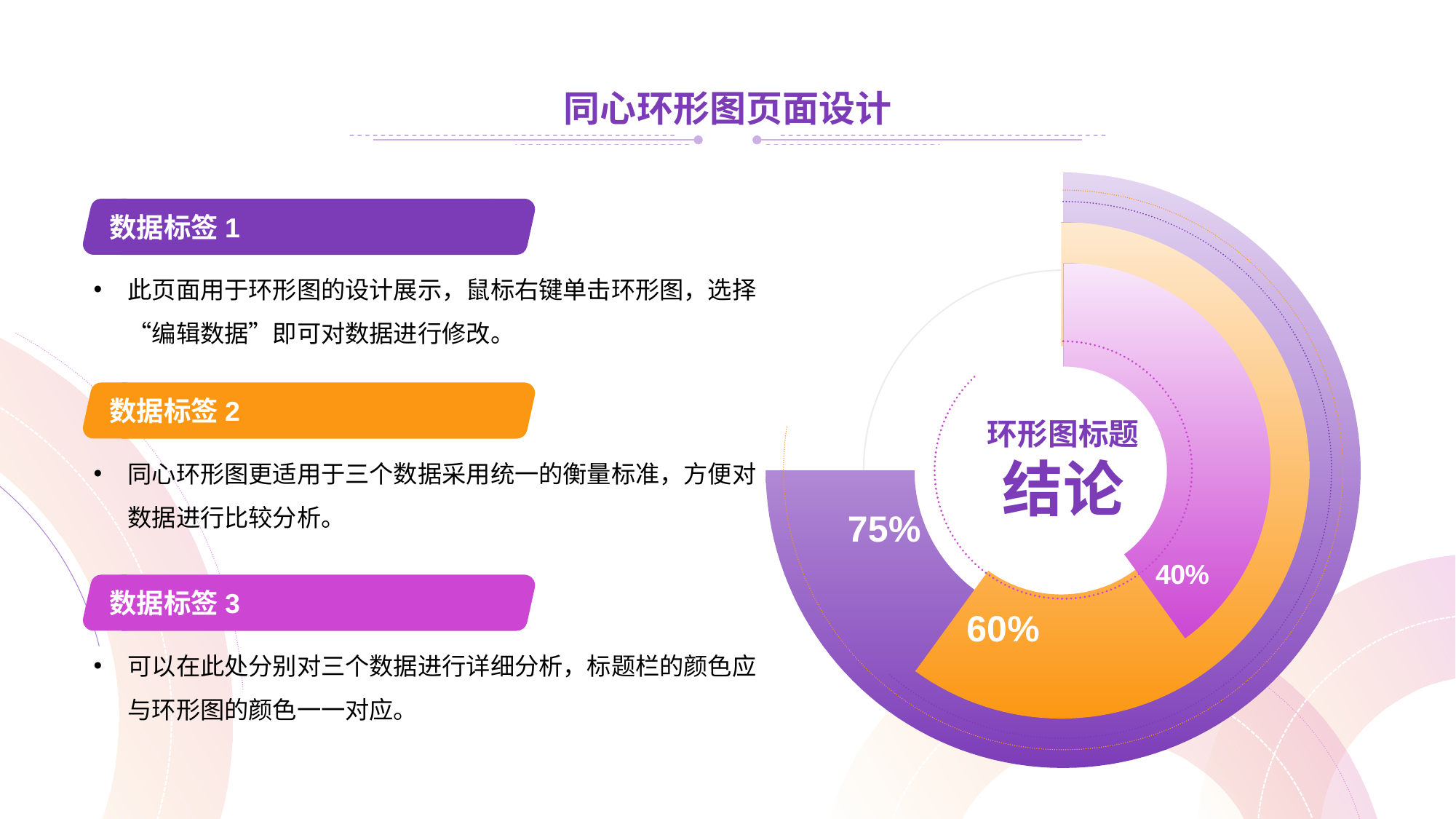

同心环形图页面设计

### Chart

| Category | 销售额 |
|---|---|
| 第一季度 | 0.75 |
| 第二季度 | 0.25 |

数据标签1

### Chart

| Category | 销售额 |
|---|---|
| 第一季度 | 0.6 |
| 第二季度 | 0.4 |

### Chart

| Category | 销售额 |
|---|---|
| 第一季度 | 0.4 |
| 第二季度 | 0.6 |
此页面用于环形图的设计展示，鼠标右键单击环形图，选择“编辑数据”即可对数据进行修改。

数据标签2
环形图标题
结论
同心环形图更适用于三个数据采用统一的衡量标准，方便对数据进行比较分析。

数据标签3
可以在此处分别对三个数据进行详细分析，标题栏的颜色应与环形图的颜色一一对应。